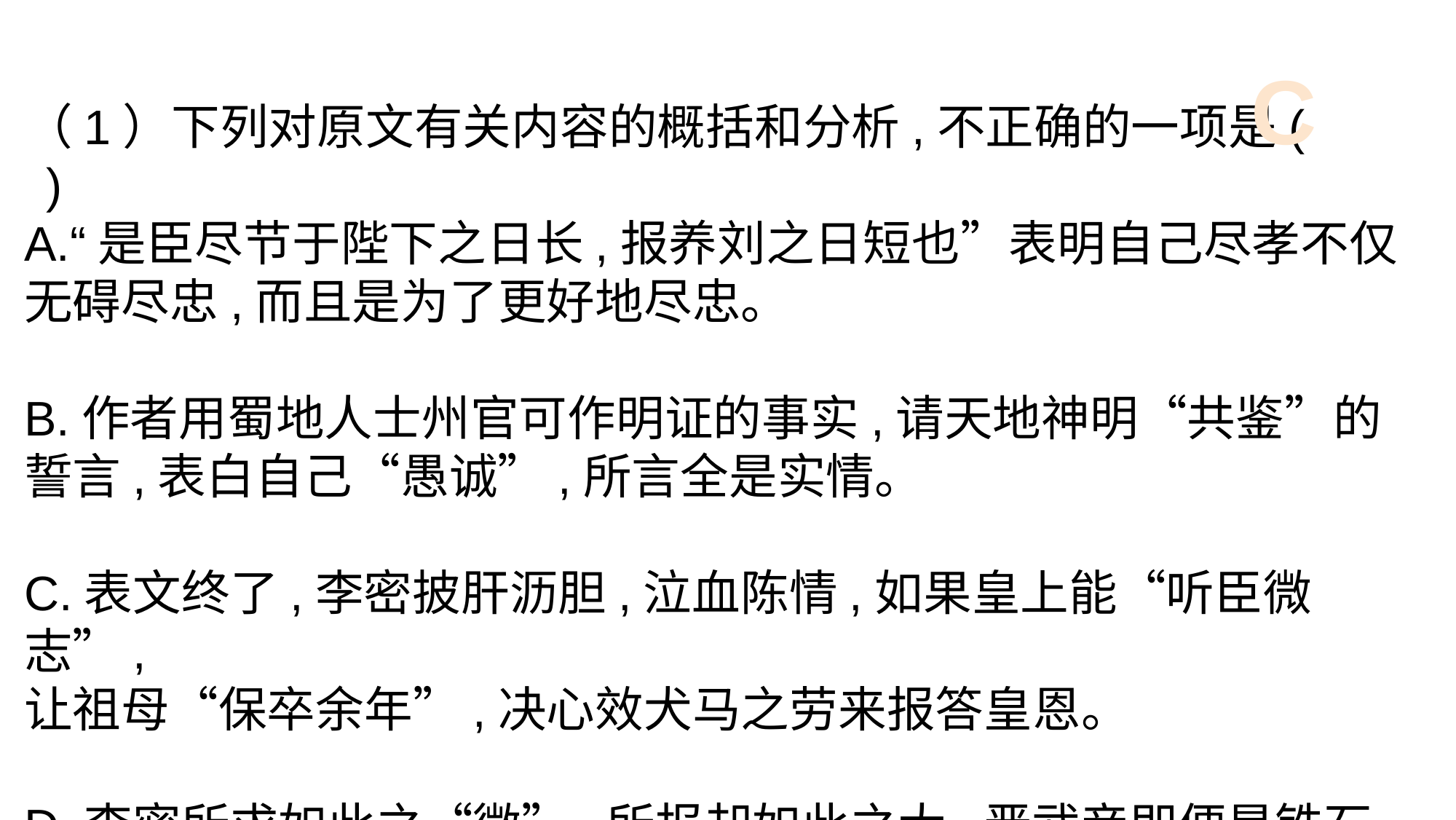

C
（1）下列对原文有关内容的概括和分析,不正确的一项是(　   )
A.“是臣尽节于陛下之日长,报养刘之日短也”表明自己尽孝不仅无碍尽忠,而且是为了更好地尽忠。

B.作者用蜀地人士州官可作明证的事实,请天地神明“共鉴”的誓言,表白自己“愚诚”,所言全是实情。

C.表文终了,李密披肝沥胆,泣血陈情,如果皇上能“听臣微志”,
让祖母“保卒余年”,决心效犬马之劳来报答皇恩。

D.李密所求如此之“微”,所报却如此之大,晋武帝即便是铁石心肠,也不会不被李密的这个忠臣孝子、赤胆忠心的臣子所打动。